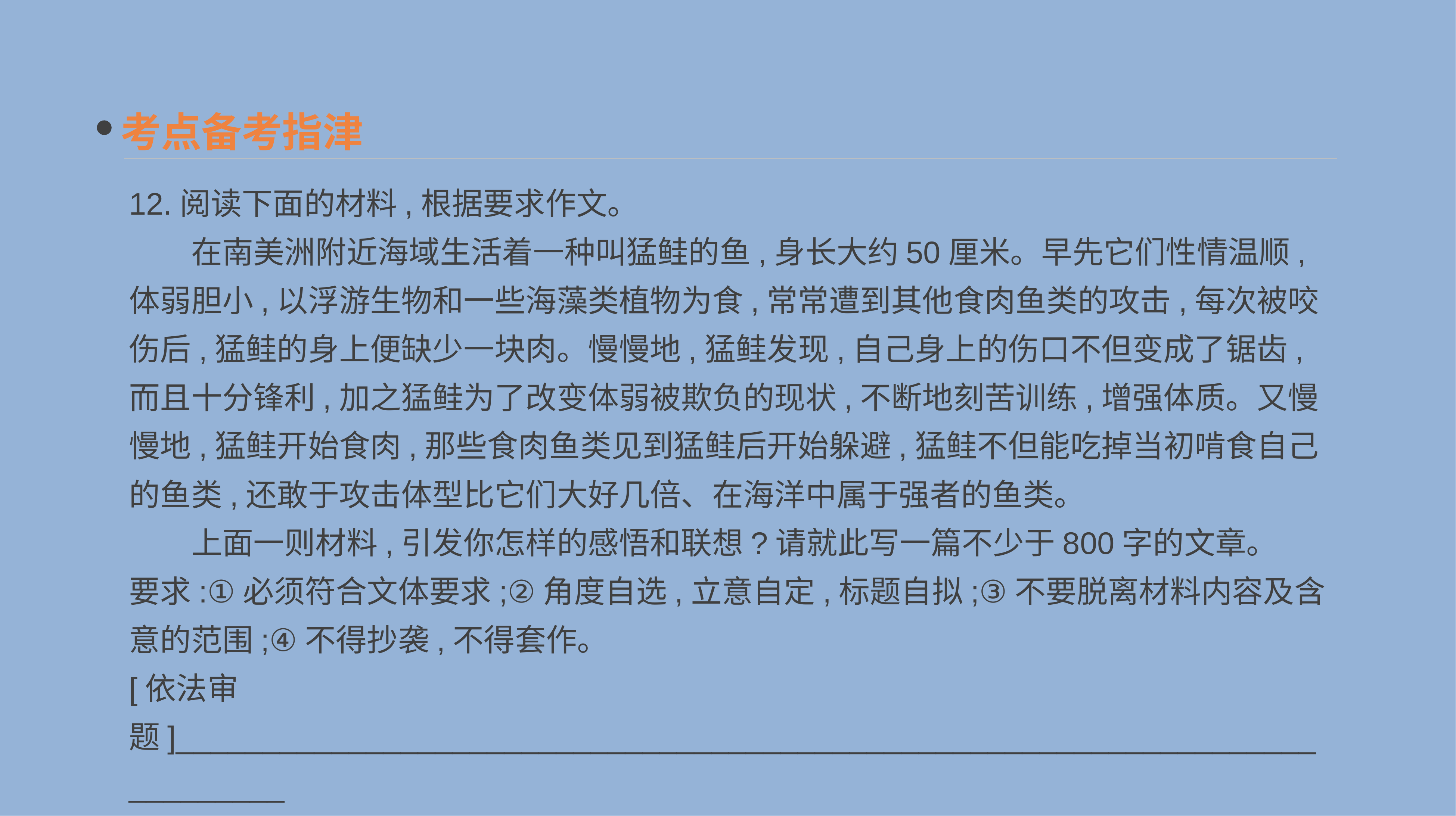

考点备考指津

12.阅读下面的材料,根据要求作文。
　　在南美洲附近海域生活着一种叫猛鲑的鱼,身长大约50厘米。早先它们性情温顺,体弱胆小,以浮游生物和一些海藻类植物为食,常常遭到其他食肉鱼类的攻击,每次被咬伤后,猛鲑的身上便缺少一块肉。慢慢地,猛鲑发现,自己身上的伤口不但变成了锯齿,而且十分锋利,加之猛鲑为了改变体弱被欺负的现状,不断地刻苦训练,增强体质。又慢慢地,猛鲑开始食肉,那些食肉鱼类见到猛鲑后开始躲避,猛鲑不但能吃掉当初啃食自己的鱼类,还敢于攻击体型比它们大好几倍、在海洋中属于强者的鱼类。
　　上面一则材料,引发你怎样的感悟和联想?请就此写一篇不少于800字的文章。
要求:①必须符合文体要求;②角度自选,立意自定,标题自拟;③不要脱离材料内容及含意的范围;④不得抄袭,不得套作。
[依法审题]___________________________________________________________________________
_____________________________________________________________________________________